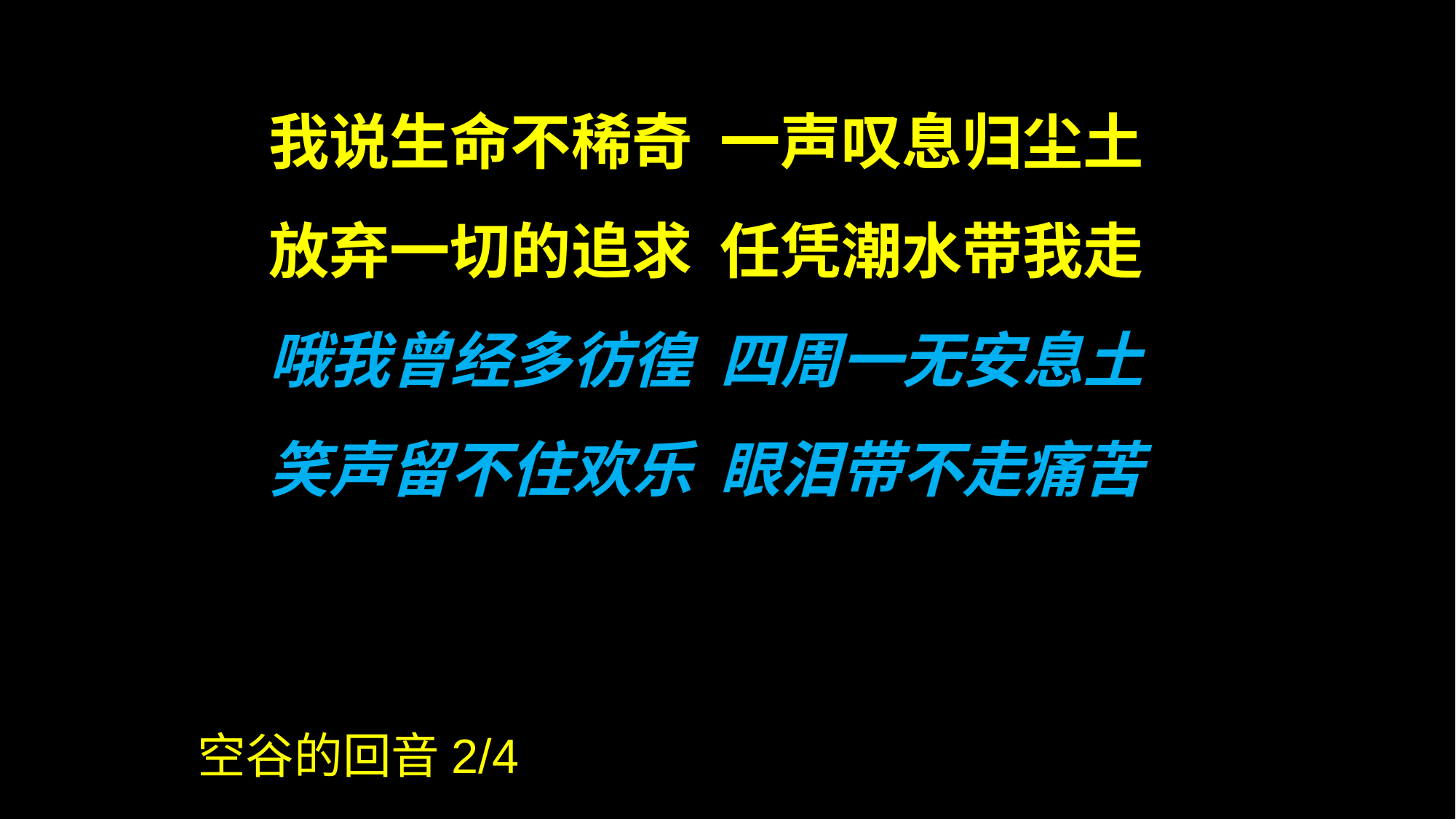

我说生命不稀奇  一声叹息归尘土
放弃一切的追求  任凭潮水带我走
哦我曾经多彷徨  四周一无安息土
笑声留不住欢乐  眼泪带不走痛苦
空谷的回音2/4